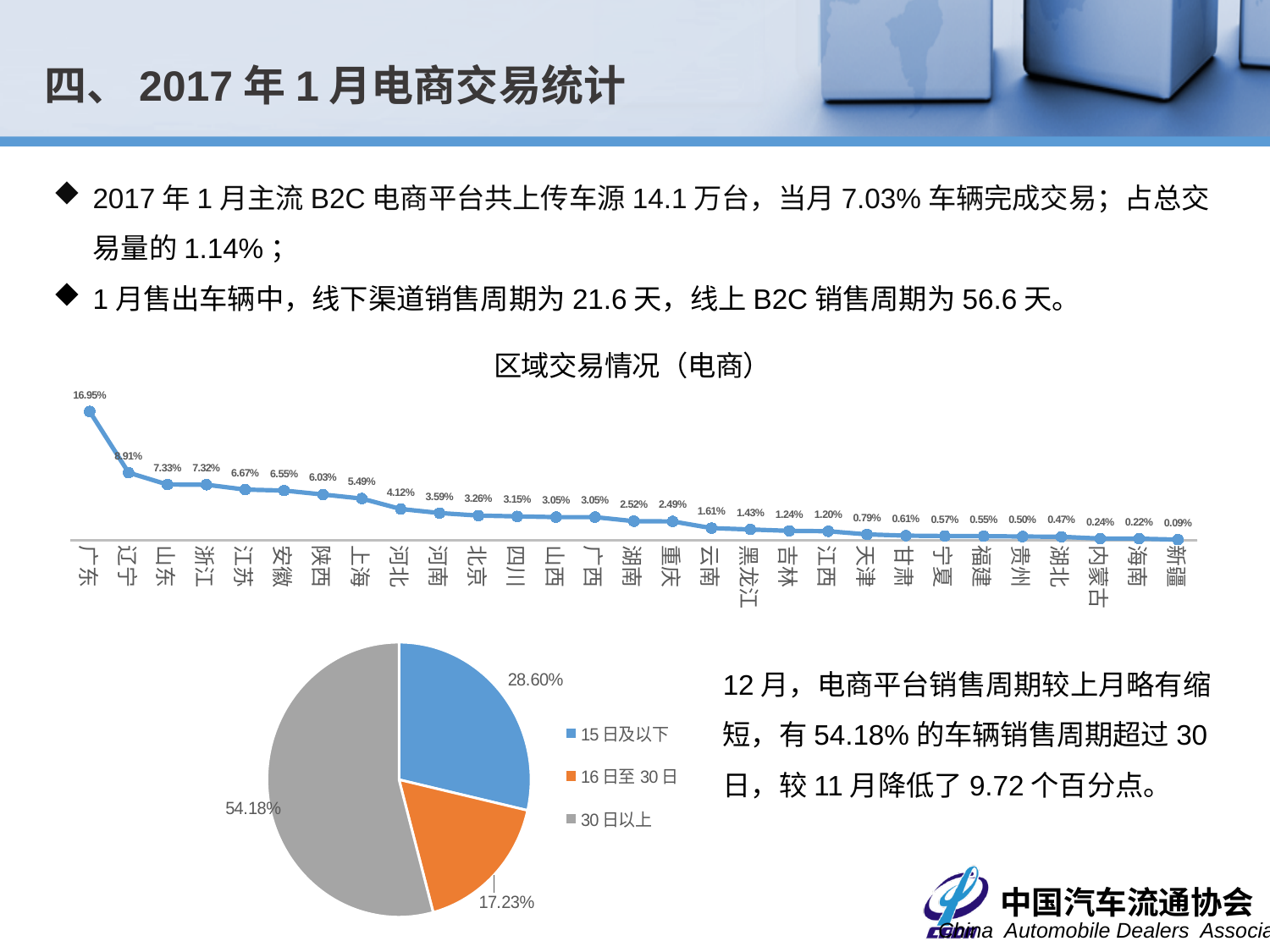

四、2017年1月电商交易统计
2017年1月主流B2C电商平台共上传车源14.1万台，当月7.03%车辆完成交易；占总交易量的1.14%；
1月售出车辆中，线下渠道销售周期为21.6天，线上B2C销售周期为56.6天。

### Chart: 区域交易情况（电商）

| Category | 比例 |
|---|---|
| 广东 | 0.169499527856468 |
| 辽宁 | 0.0890777463015423 |
| 山东 | 0.0733396285804218 |
| 浙江 | 0.0731822474032106 |
| 江苏 | 0.0667296191375512 |
| 安徽 | 0.0654705697198615 |
| 陕西 | 0.0602769908718917 |
| 上海 | 0.0549260308467107 |
| 河北 | 0.0412338684293359 |
| 河南 | 0.0358829084041549 |
| 北京 | 0.0325779036827195 |
| 四川 | 0.0314762354422411 |
| 山西 | 0.0305319483789739 |
| 广西 | 0.0305319483789739 |
| 湖南 | 0.0251809883537929 |
| 重庆 | 0.0248662259993705 |
| 云南 | 0.016052880075543 |
| 黑龙江 | 0.0143216871262197 |
| 吉林 | 0.0124331129996852 |
| 江西 | 0.0119609694680516 |
| 天津 | 0.00786905886056028 |
| 甘肃 | 0.00613786591123702 |
| 宁夏 | 0.0056657223796034 |
| 福建 | 0.00550834120239219 |
| 贵州 | 0.00503619767075858 |
| 湖北 | 0.00472143531633617 |
| 内蒙古 | 0.00236071765816808 |
| 海南 | 0.00220333648095688 |
| 新疆 | 0.000944287063267233 |

### Chart

| Category | 销量占比 |
|---|---|
| 15日及以下 | 0.286 |
| 16日至30日 | 0.1723 |
| 30日以上 | 0.5418 |
12月，电商平台销售周期较上月略有缩短，有54.18%的车辆销售周期超过30日，较11月降低了9.72个百分点。